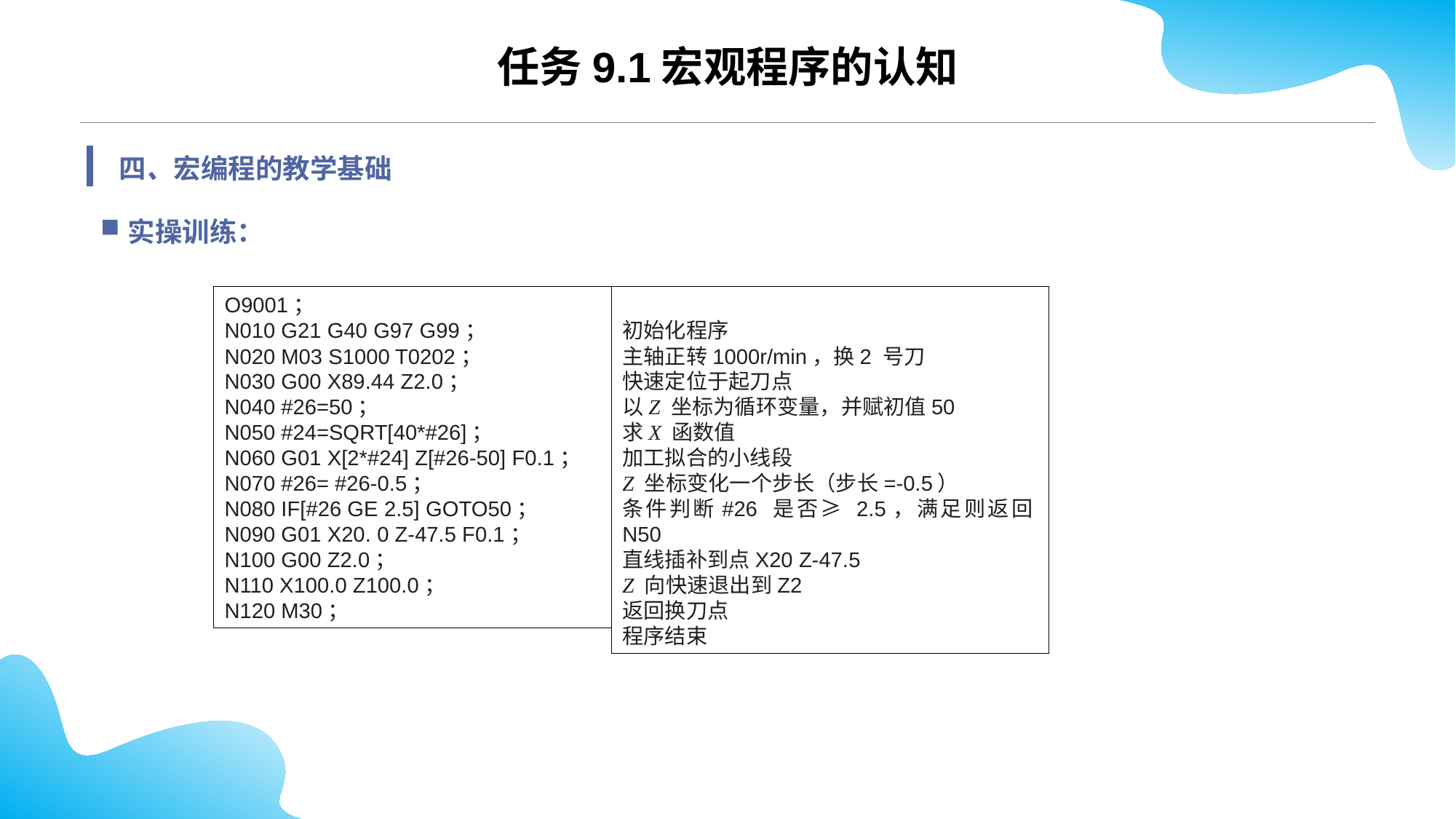

任务9.1宏观程序的认知
四、宏编程的教学基础
实操训练：
O9001；
N010 G21 G40 G97 G99；
N020 M03 S1000 T0202；
N030 G00 X89.44 Z2.0；
N040 #26=50；
N050 #24=SQRT[40*#26]；
N060 G01 X[2*#24] Z[#26-50] F0.1；
N070 #26= #26-0.5；
N080 IF[#26 GE 2.5] GOTO50；
N090 G01 X20. 0 Z-47.5 F0.1；
N100 G00 Z2.0；
N110 X100.0 Z100.0；
N120 M30；

初始化程序
主轴正转1000r/min，换2 号刀
快速定位于起刀点
以Z 坐标为循环变量，并赋初值50
求X 函数值
加工拟合的小线段
Z 坐标变化一个步长（步长=-0.5）
条件判断#26 是否≥ 2.5，满足则返回N50
直线插补到点X20 Z-47.5
Z 向快速退出到Z2
返回换刀点
程序结束